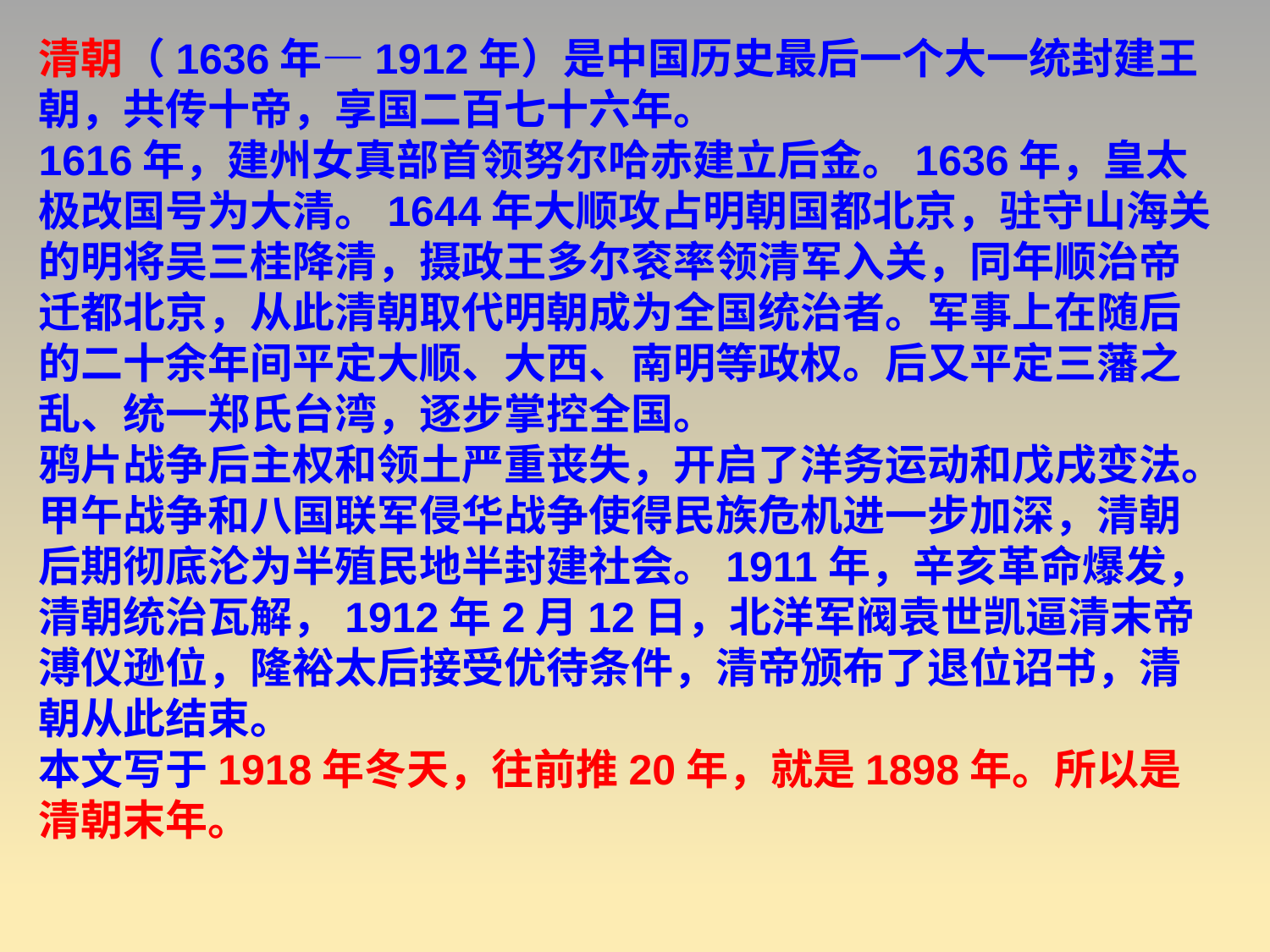

清朝（1636年—1912年）是中国历史最后一个大一统封建王朝，共传十帝，享国二百七十六年。
1616年，建州女真部首领努尔哈赤建立后金。1636年，皇太极改国号为大清。1644年大顺攻占明朝国都北京，驻守山海关的明将吴三桂降清，摄政王多尔衮率领清军入关，同年顺治帝迁都北京，从此清朝取代明朝成为全国统治者。军事上在随后的二十余年间平定大顺、大西、南明等政权。后又平定三藩之乱、统一郑氏台湾，逐步掌控全国。
鸦片战争后主权和领土严重丧失，开启了洋务运动和戊戌变法。甲午战争和八国联军侵华战争使得民族危机进一步加深，清朝后期彻底沦为半殖民地半封建社会。1911年，辛亥革命爆发，清朝统治瓦解，1912年2月12日，北洋军阀袁世凯逼清末帝溥仪逊位，隆裕太后接受优待条件，清帝颁布了退位诏书，清朝从此结束。
本文写于1918年冬天，往前推20年，就是1898年。所以是清朝末年。